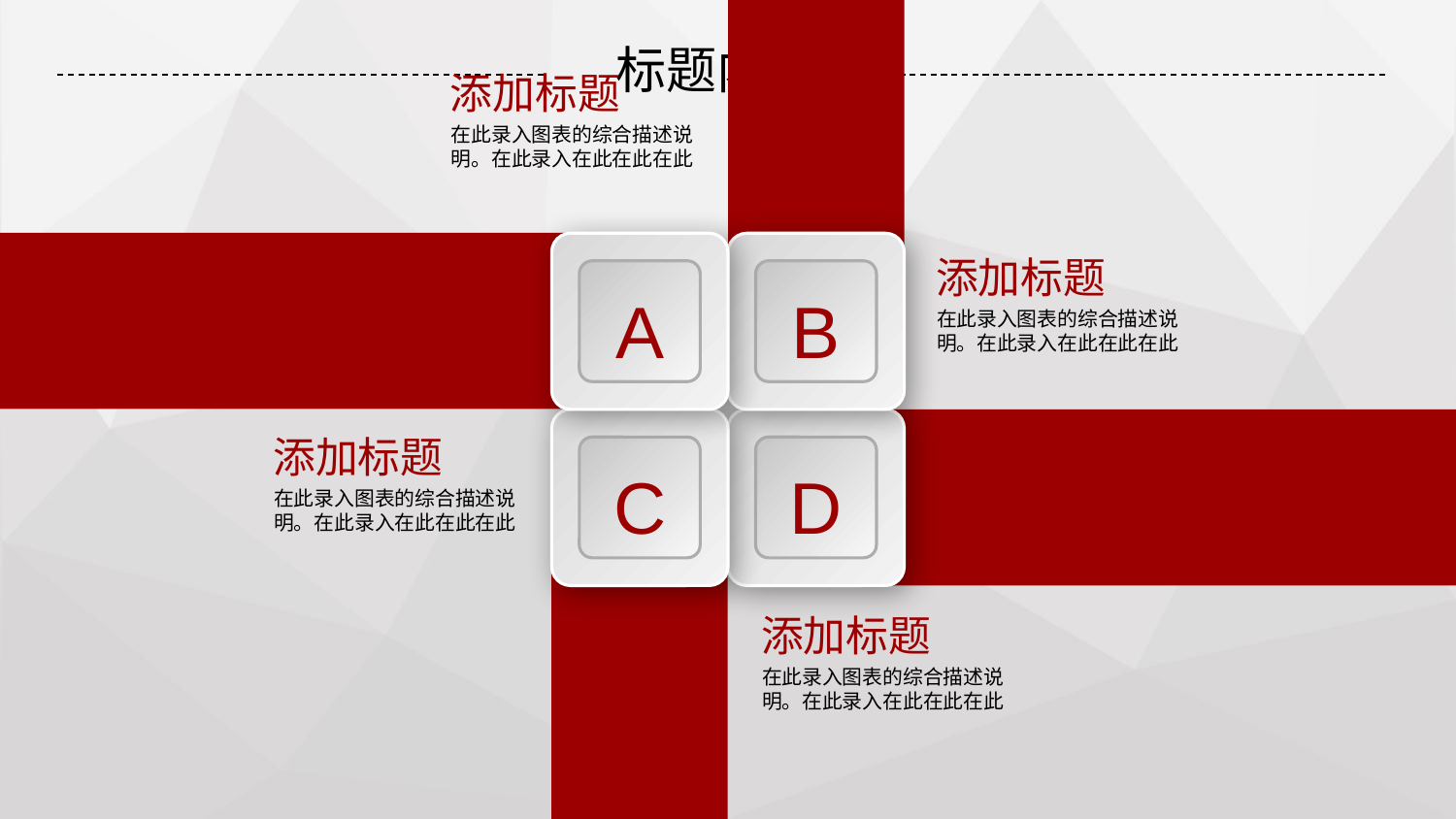

标题内容
添加标题
在此录入图表的综合描述说明。在此录入在此在此在此

A
B
C
D
添加标题
在此录入图表的综合描述说明。在此录入在此在此在此

添加标题
在此录入图表的综合描述说明。在此录入在此在此在此
添加标题
在此录入图表的综合描述说明。在此录入在此在此在此